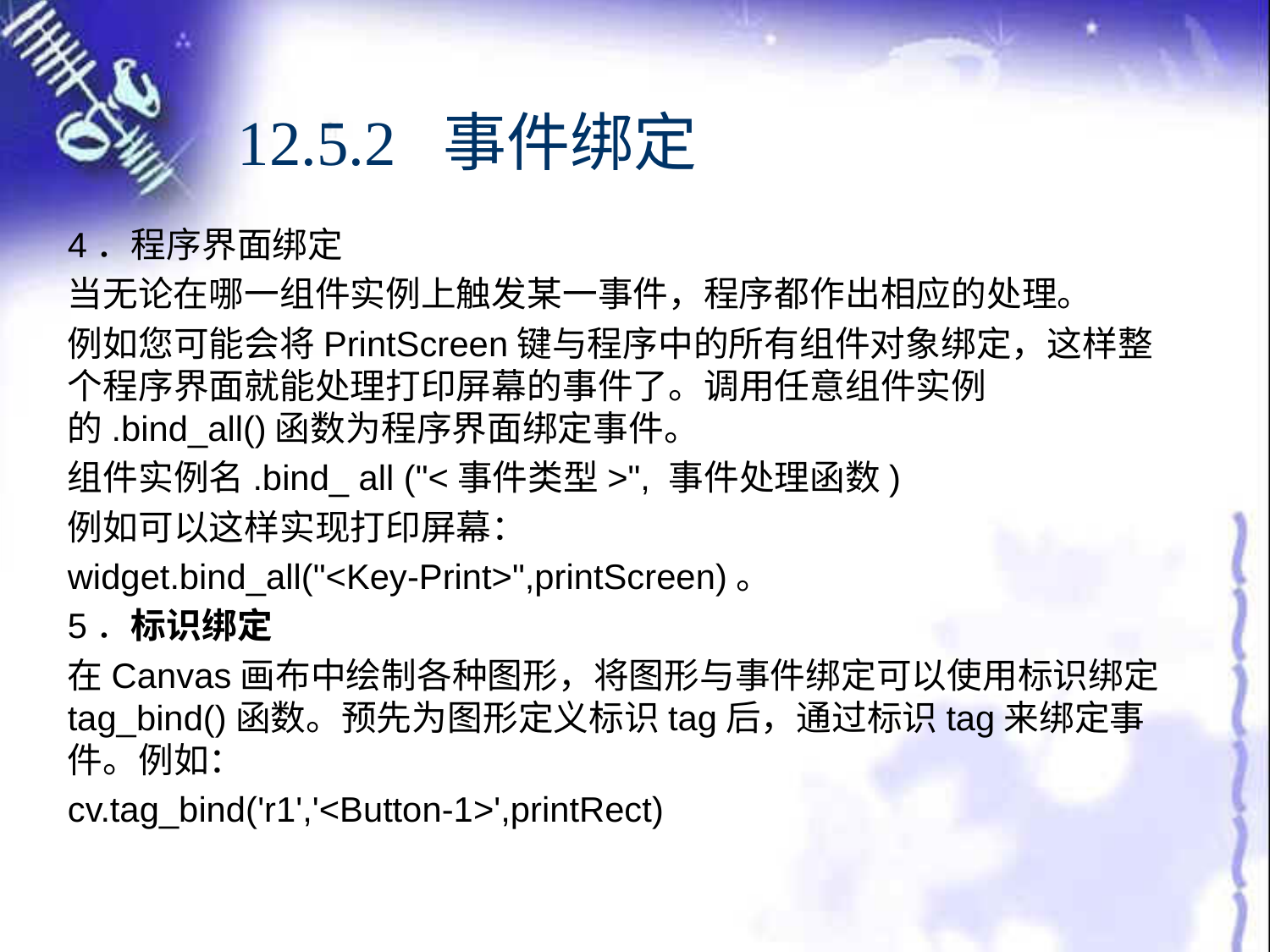

# 12.5.2  事件绑定
4．程序界面绑定
当无论在哪一组件实例上触发某一事件，程序都作出相应的处理。
例如您可能会将PrintScreen键与程序中的所有组件对象绑定，这样整个程序界面就能处理打印屏幕的事件了。调用任意组件实例的.bind_all()函数为程序界面绑定事件。
组件实例名.bind_ all ("<事件类型>", 事件处理函数)
例如可以这样实现打印屏幕：
widget.bind_all("<Key-Print>",printScreen)。
5．标识绑定
在Canvas画布中绘制各种图形，将图形与事件绑定可以使用标识绑定tag_bind()函数。预先为图形定义标识tag后，通过标识tag来绑定事件。例如：
cv.tag_bind('r1','<Button-1>',printRect)